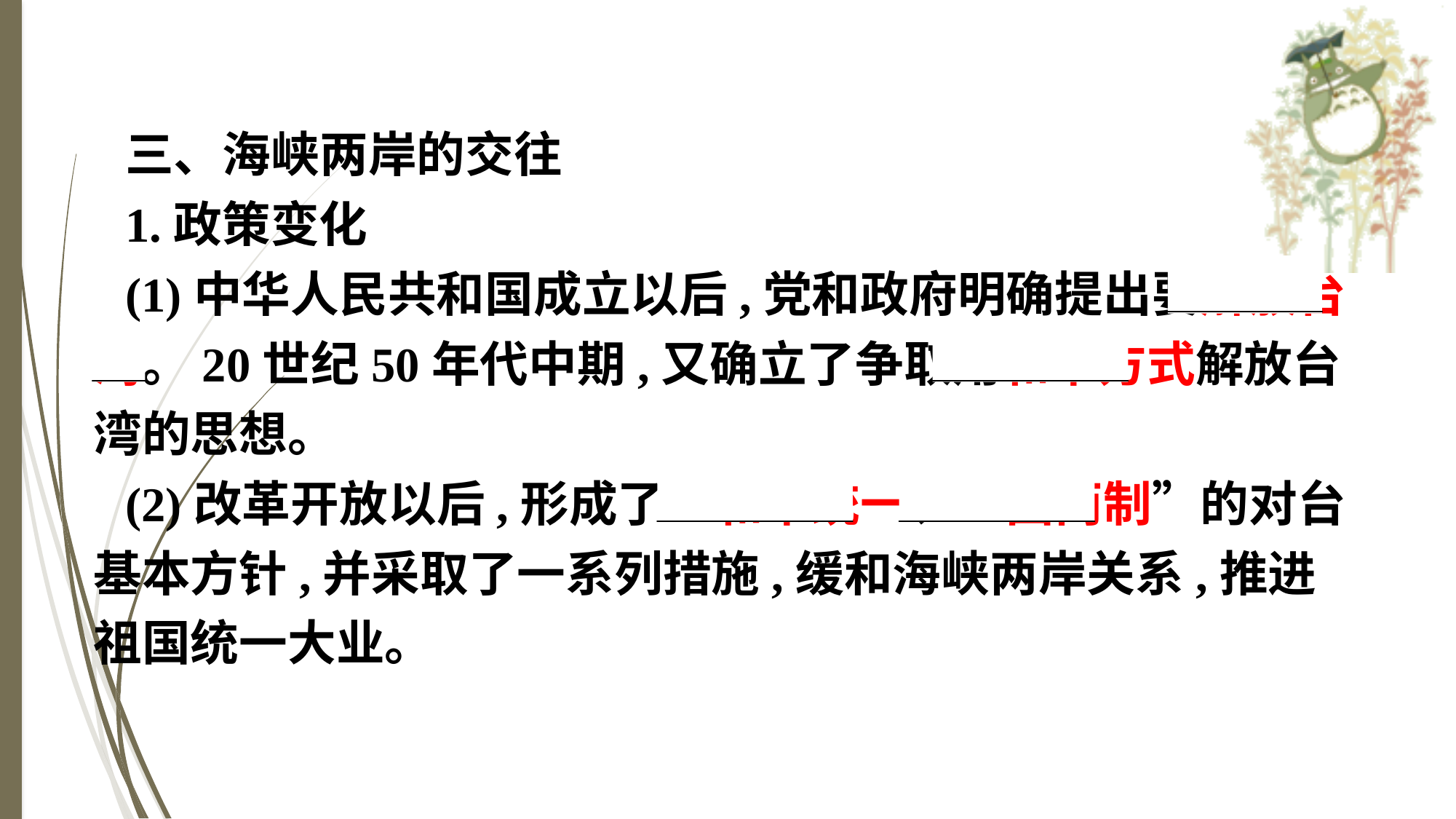

三、海峡两岸的交往
1.政策变化
(1)中华人民共和国成立以后,党和政府明确提出要解放台湾。20世纪50年代中期,又确立了争取用和平方式解放台湾的思想。
(2)改革开放以后,形成了“和平统一、一国两制”的对台基本方针,并采取了一系列措施,缓和海峡两岸关系,推进祖国统一大业。